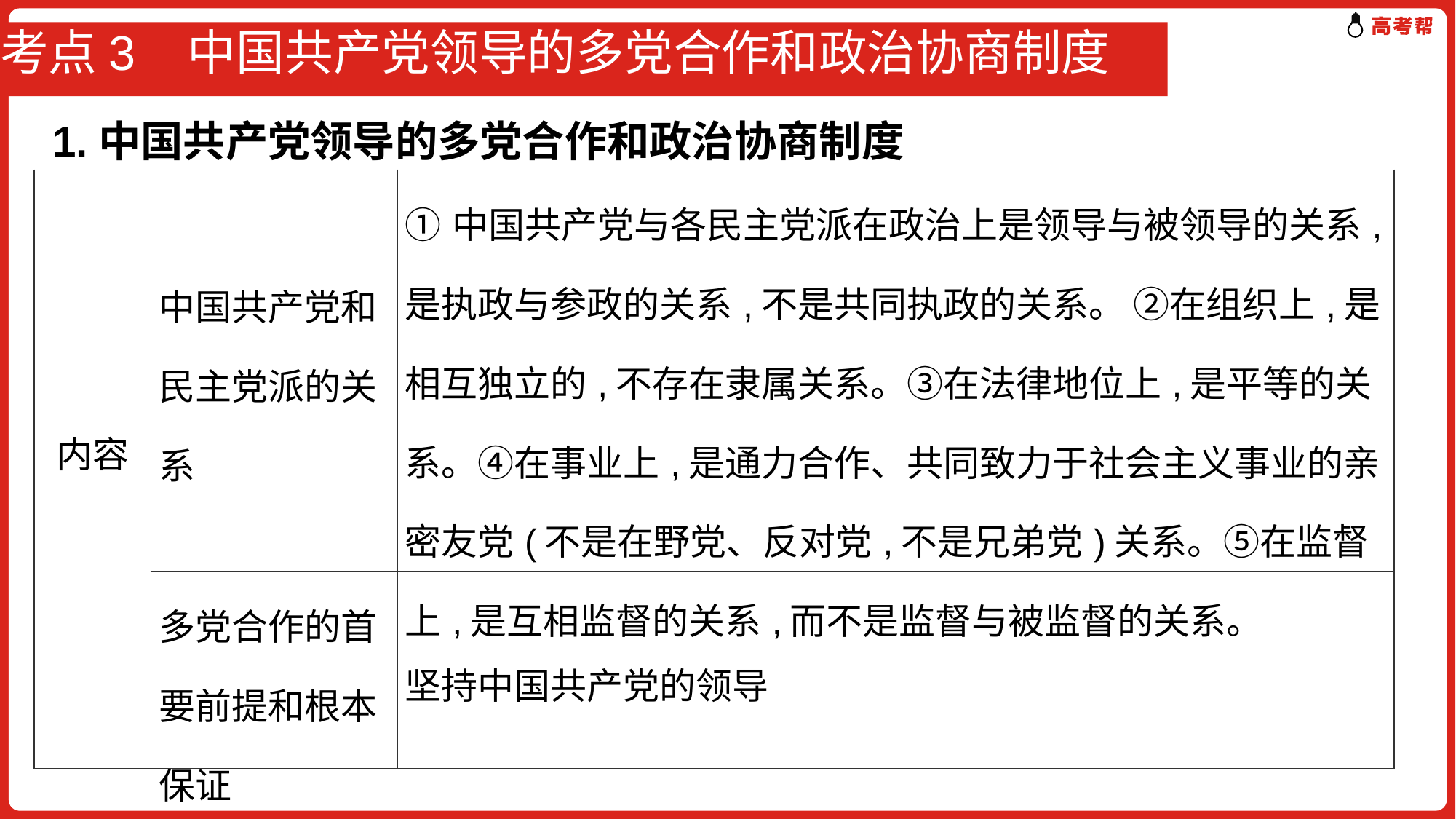

# 考点3   中国共产党领导的多党合作和政治协商制度
1.中国共产党领导的多党合作和政治协商制度
| 内容 | 中国共产党和民主党派的关系 | ①中国共产党与各民主党派在政治上是领导与被领导的关系,是执政与参政的关系,不是共同执政的关系。 ②在组织上,是相互独立的,不存在隶属关系。③在法律地位上,是平等的关系。④在事业上,是通力合作、共同致力于社会主义事业的亲密友党(不是在野党、反对党,不是兄弟党)关系。⑤在监督上,是互相监督的关系,而不是监督与被监督的关系。 |
| --- | --- | --- |
|  | 多党合作的首要前提和根本保证 | 坚持中国共产党的领导 |